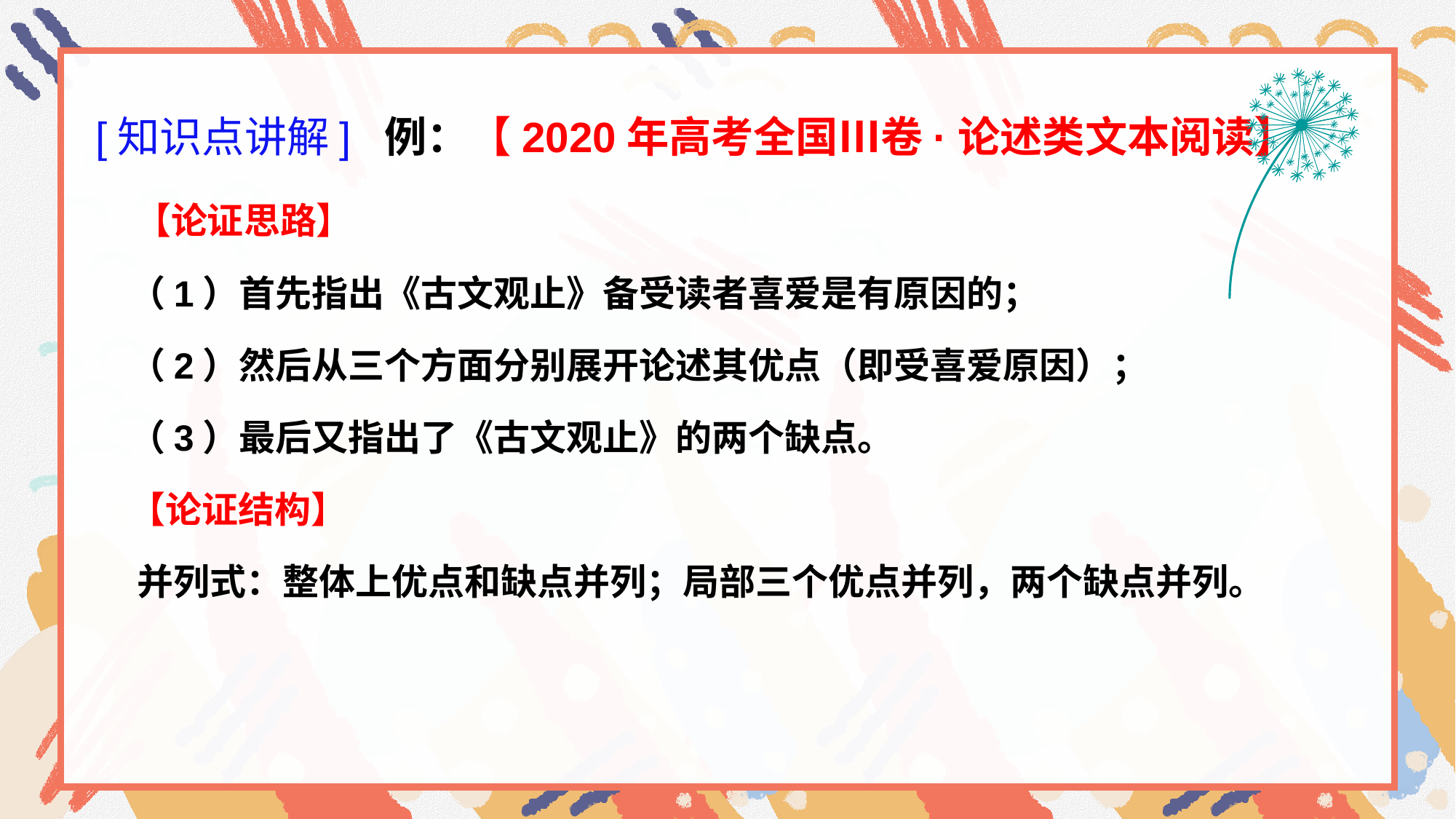

[知识点讲解]  例：【2020年高考全国Ⅲ卷·论述类文本阅读】
   【论证思路】
   （1）首先指出《古文观止》备受读者喜爱是有原因的；
   （2）然后从三个方面分别展开论述其优点（即受喜爱原因）；
   （3）最后又指出了《古文观止》的两个缺点。
   【论证结构】
    并列式：整体上优点和缺点并列；局部三个优点并列，两个缺点并列。